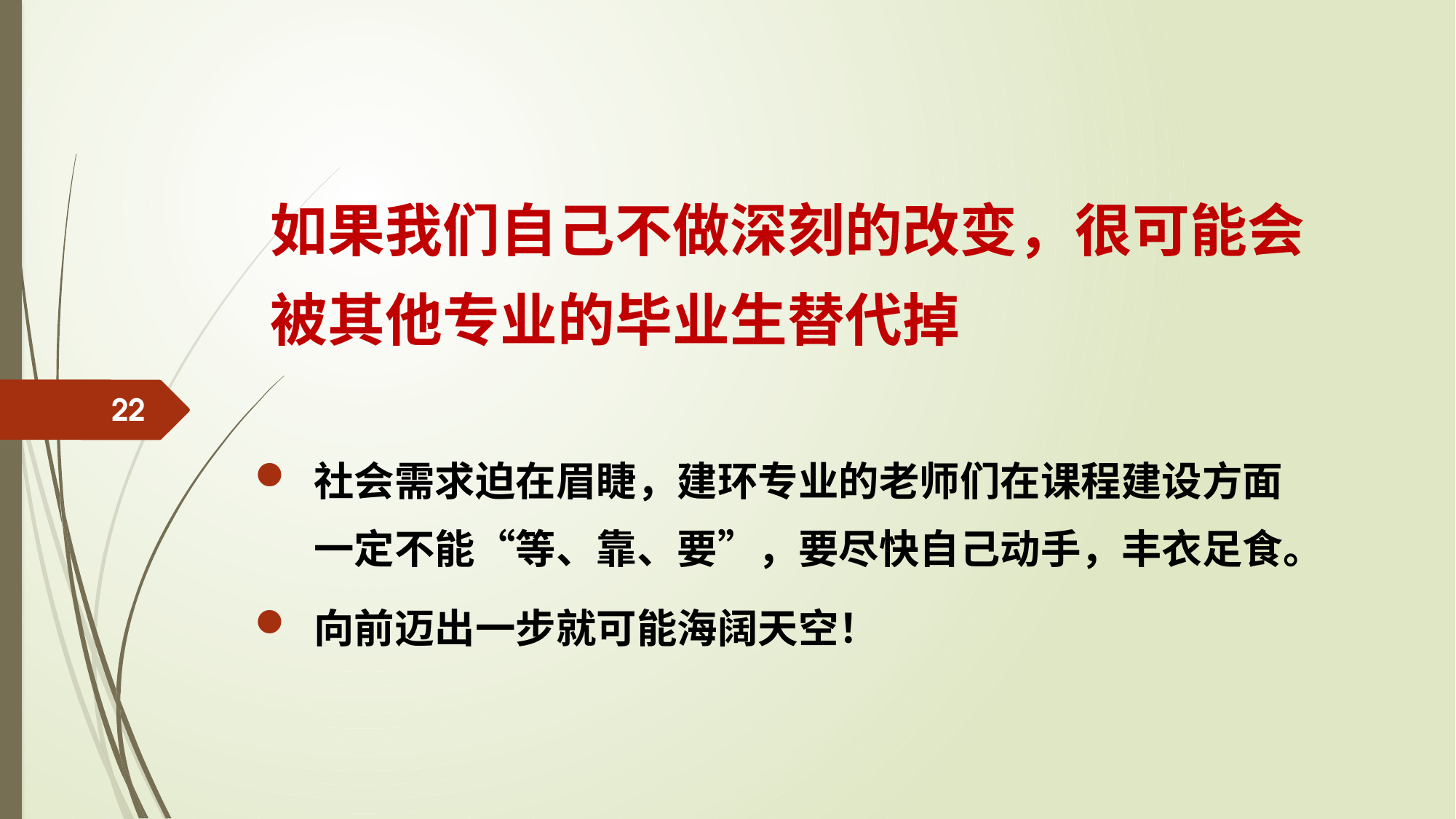

# 如果我们自己不做深刻的改变，很可能会被其他专业的毕业生替代掉
22
社会需求迫在眉睫，建环专业的老师们在课程建设方面一定不能“等、靠、要”，要尽快自己动手，丰衣足食。
向前迈出一步就可能海阔天空！